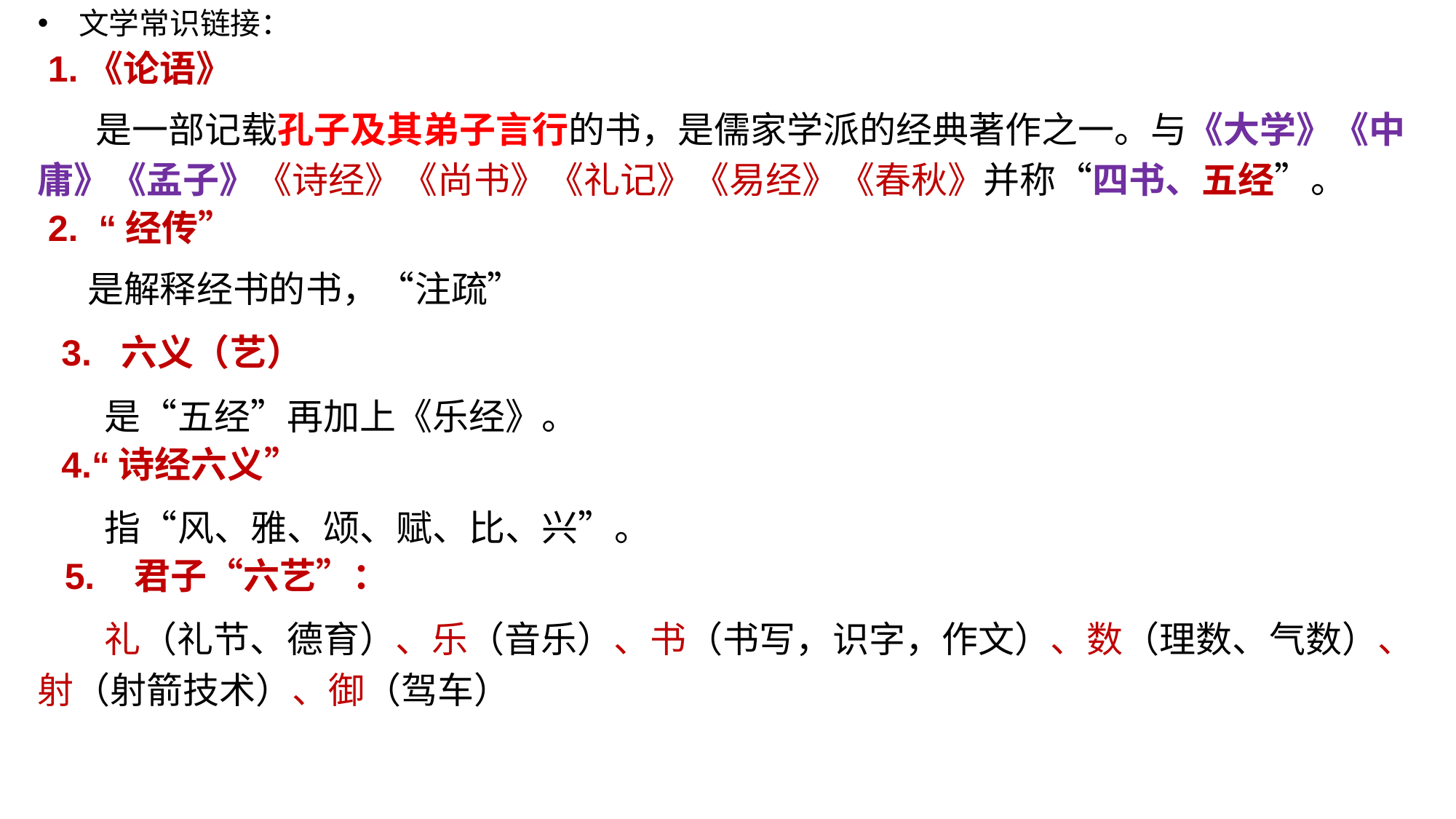

文学常识链接：
 1.《论语》
     是一部记载孔子及其弟子言行的书，是儒家学派的经典著作之一。与《大学》《中庸》《孟子》《诗经》《尚书》《礼记》《易经》《春秋》并称“四书、五经”。
 2.  “经传”
    是解释经书的书，“注疏”
  3.  六义（艺）
     是“五经”再加上《乐经》。
  4.“诗经六义”
     指“风、雅、颂、赋、比、兴”。
  5.   君子“六艺”：
     礼（礼节、德育）、乐（音乐）、书（书写，识字，作文）、数（理数、气数）、射（射箭技术）、御（驾车）
#